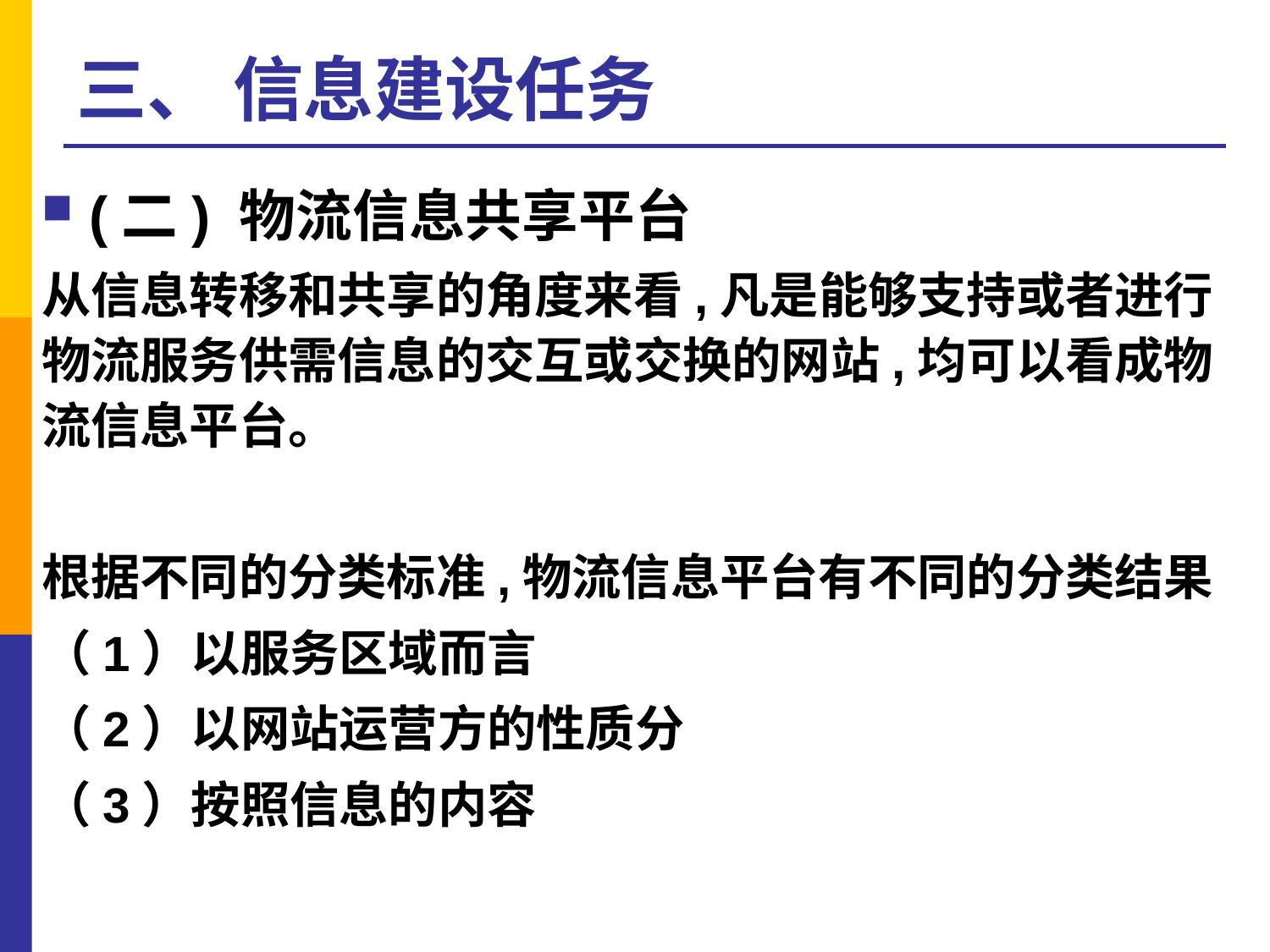

# 三、 信息建设任务
(二) 物流信息共享平台
从信息转移和共享的角度来看,凡是能够支持或者进行物流服务供需信息的交互或交换的网站,均可以看成物流信息平台。

根据不同的分类标准,物流信息平台有不同的分类结果
（1）以服务区域而言
（2）以网站运营方的性质分
（3）按照信息的内容